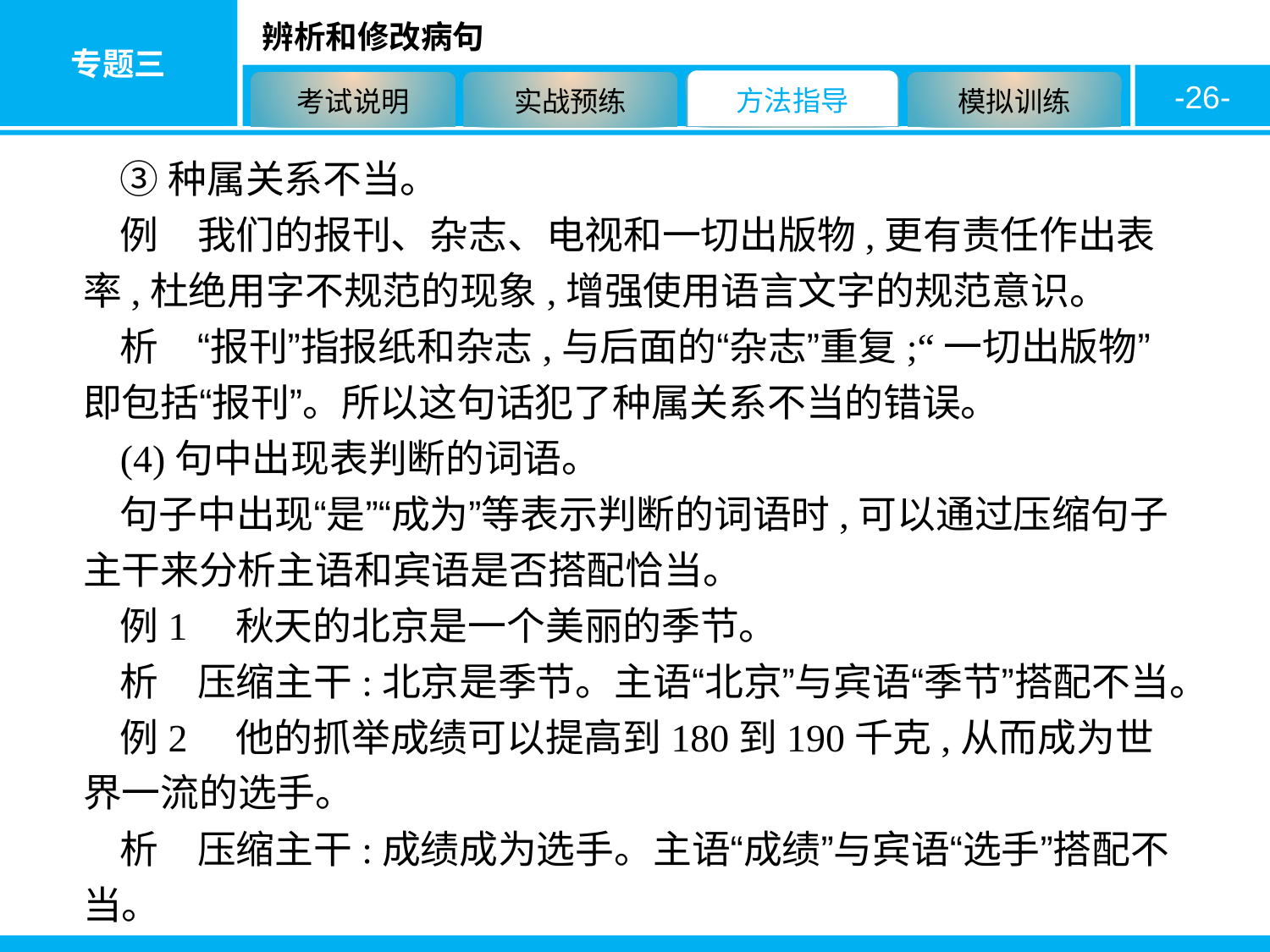

-26-
③种属关系不当。
例　我们的报刊、杂志、电视和一切出版物,更有责任作出表率,杜绝用字不规范的现象,增强使用语言文字的规范意识。
析　“报刊”指报纸和杂志,与后面的“杂志”重复;“一切出版物”即包括“报刊”。所以这句话犯了种属关系不当的错误。
(4)句中出现表判断的词语。
句子中出现“是”“成为”等表示判断的词语时,可以通过压缩句子主干来分析主语和宾语是否搭配恰当。
例1　秋天的北京是一个美丽的季节。
析　压缩主干:北京是季节。主语“北京”与宾语“季节”搭配不当。
例2　他的抓举成绩可以提高到180到190千克,从而成为世界一流的选手。
析　压缩主干:成绩成为选手。主语“成绩”与宾语“选手”搭配不当。